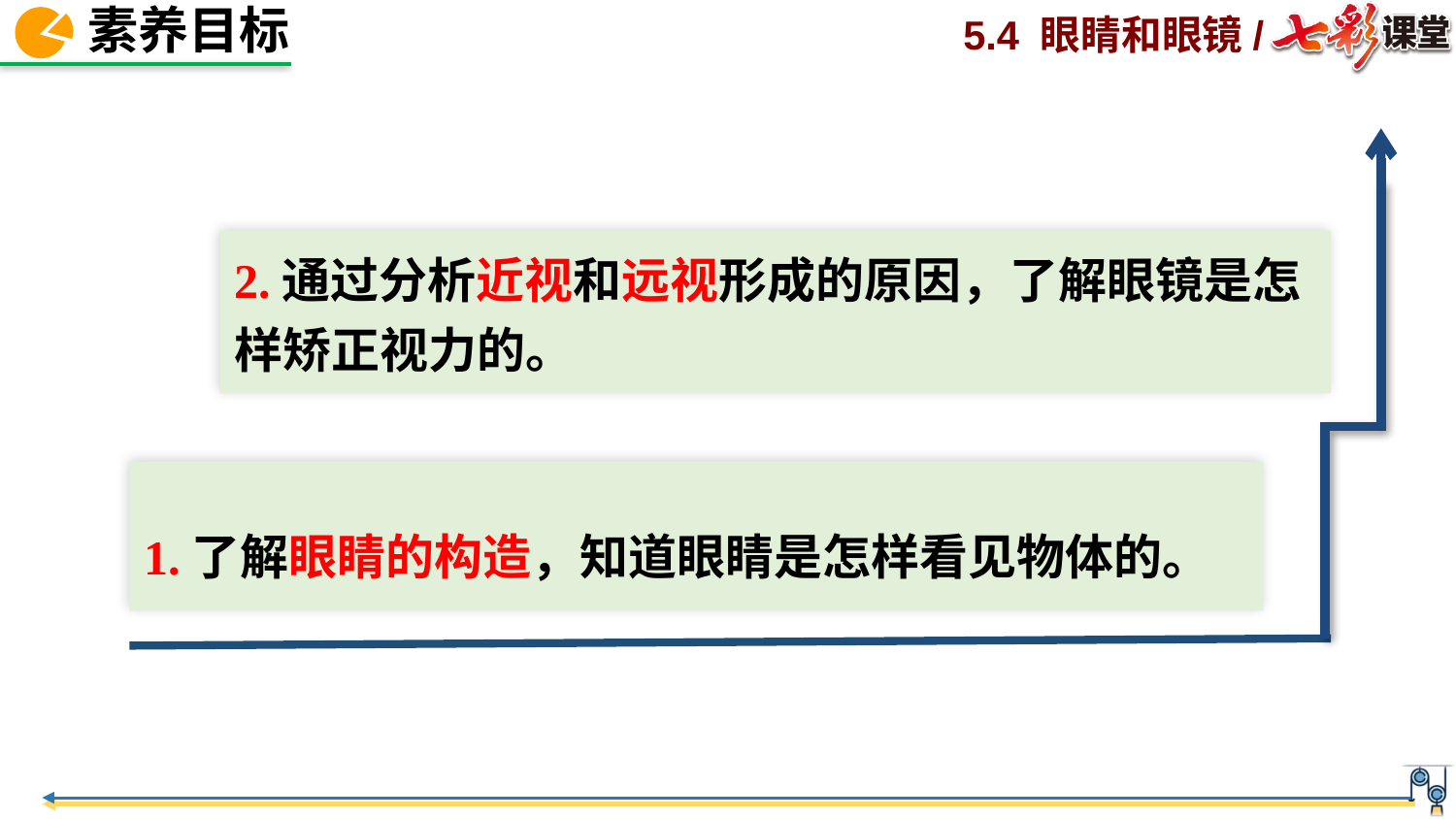

2.通过分析近视和远视形成的原因，了解眼镜是怎样矫正视力的。

1.了解眼睛的构造，知道眼睛是怎样看见物体的。